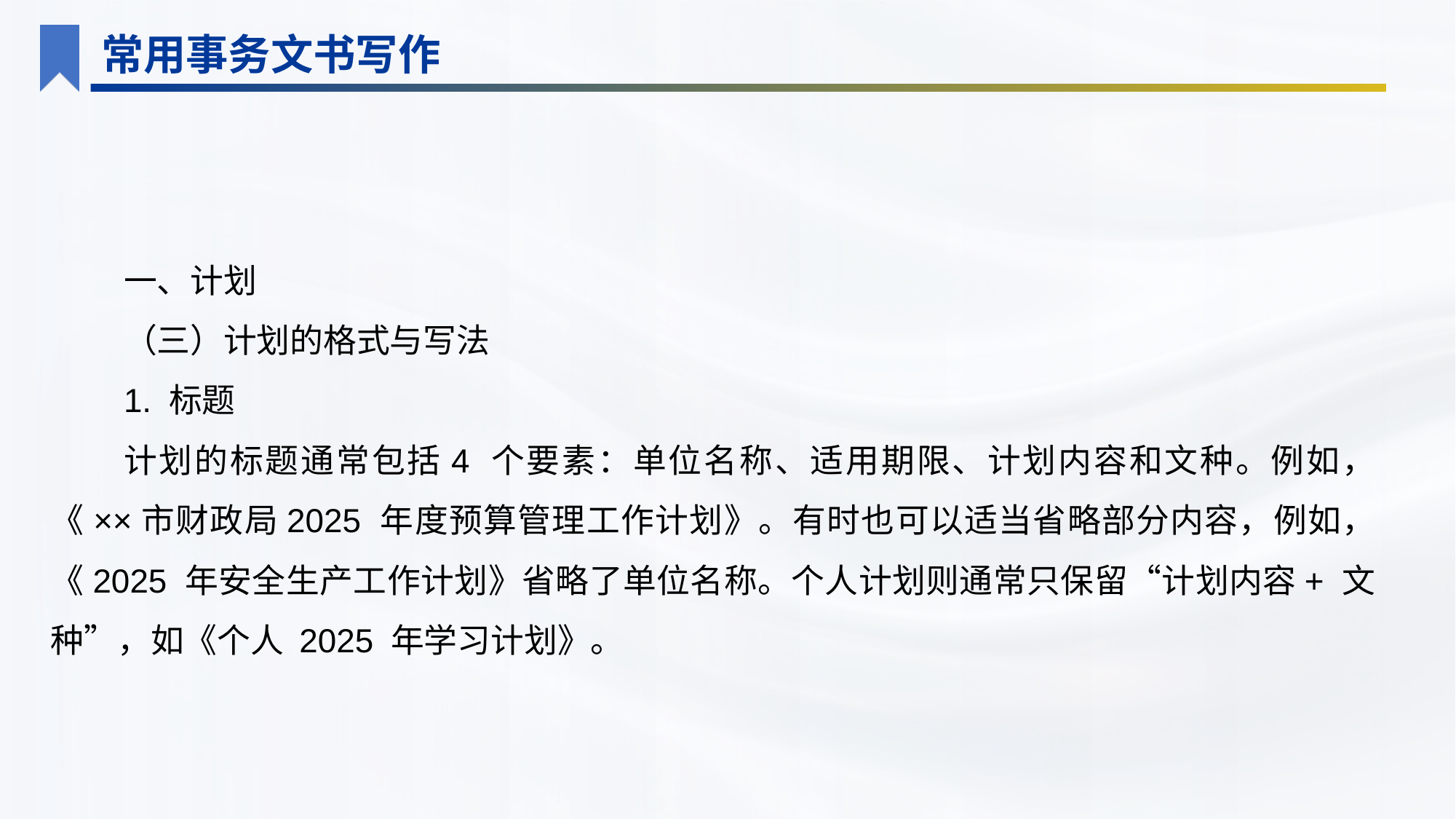

常用事务文书写作
一、计划
（三）计划的格式与写法
1. 标题
计划的标题通常包括4 个要素：单位名称、适用期限、计划内容和文种。例如， 《××市财政局2025 年度预算管理工作计划》。有时也可以适当省略部分内容，例如，《2025 年安全生产工作计划》省略了单位名称。个人计划则通常只保留“计划内容+ 文种”，如《个人 2025 年学习计划》。